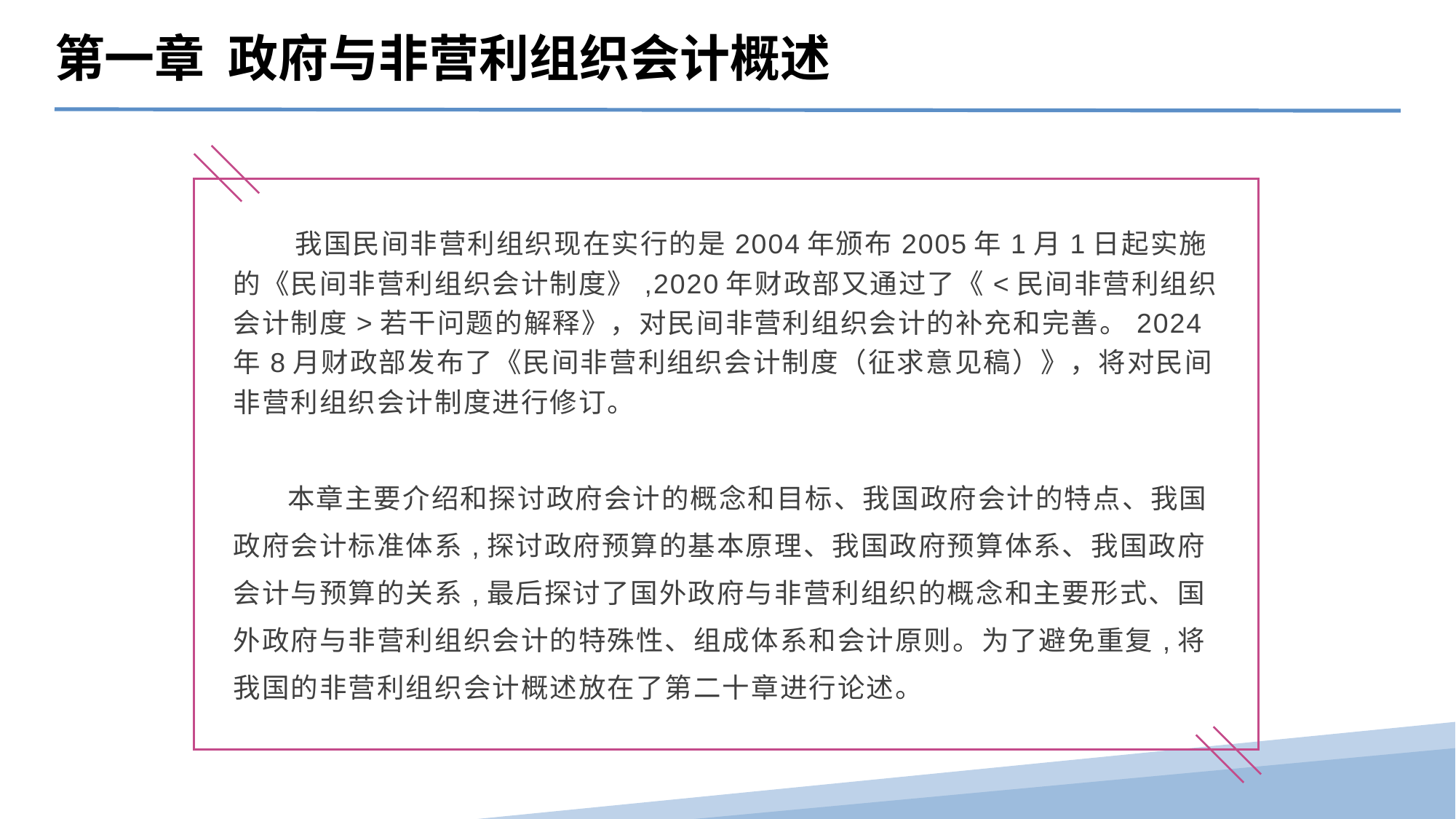

第一章  政府与非营利组织会计概述

       我国民间非营利组织现在实行的是2004年颁布2005年1月1日起实施的《民间非营利组织会计制度》,2020年财政部又通过了《<民间非营利组织会计制度>若干问题的解释》，对民间非营利组织会计的补充和完善。2024年8月财政部发布了《民间非营利组织会计制度（征求意见稿）》，将对民间非营利组织会计制度进行修订。

      本章主要介绍和探讨政府会计的概念和目标、我国政府会计的特点、我国政府会计标准体系,探讨政府预算的基本原理、我国政府预算体系、我国政府会计与预算的关系,最后探讨了国外政府与非营利组织的概念和主要形式、国外政府与非营利组织会计的特殊性、组成体系和会计原则。为了避免重复,将我国的非营利组织会计概述放在了第二十章进行论述。